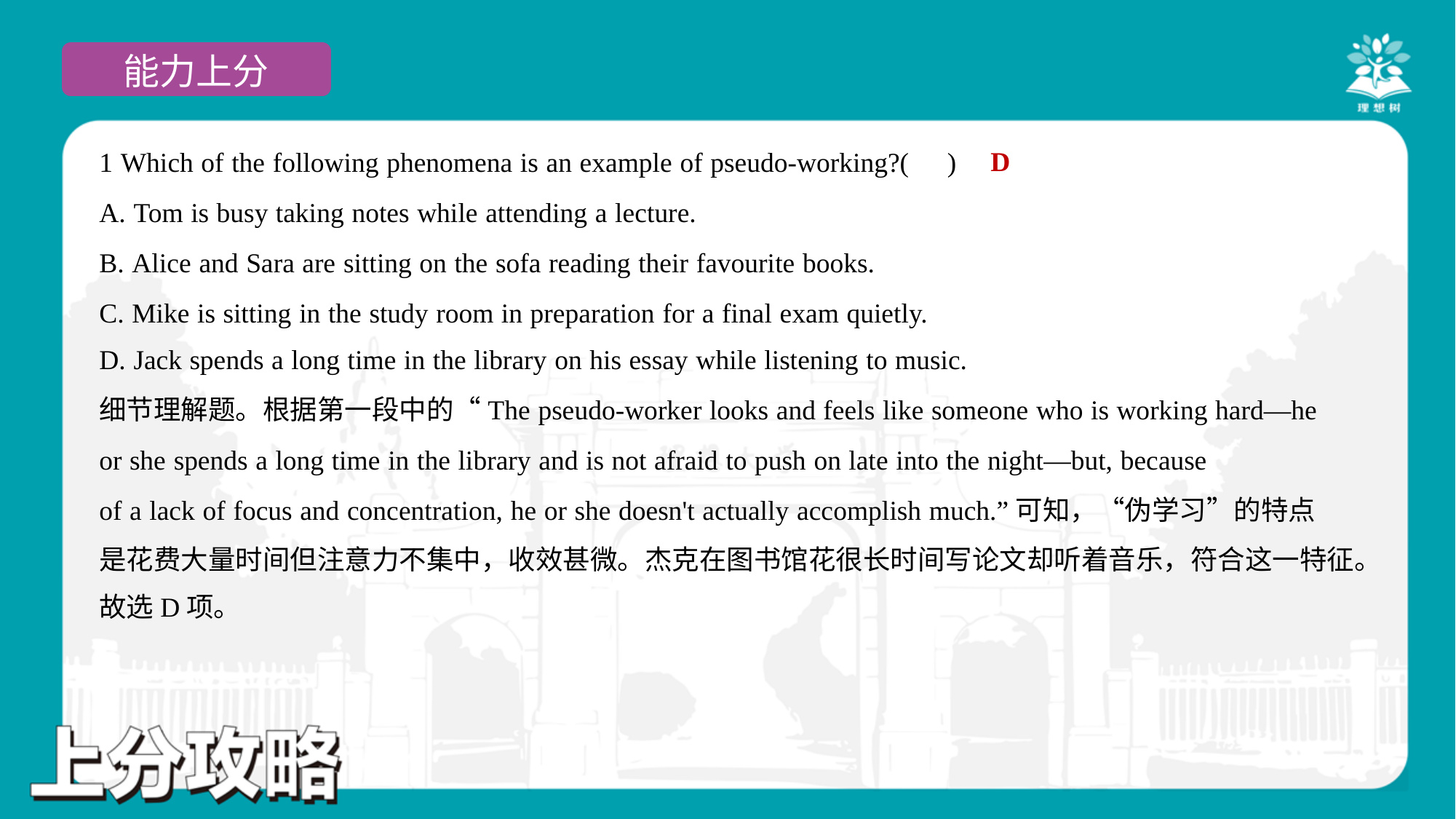

D
1 Which of the following phenomena is an example of pseudo-working?(     )
A. Tom is busy taking notes while attending a lecture.
B. Alice and Sara are sitting on the sofa reading their favourite books.
C. Mike is sitting in the study room in preparation for a final exam quietly.
D. Jack spends a long time in the library on his essay while listening to music.
细节理解题。根据第一段中的“The pseudo-worker looks and feels like someone who is working hard—he
or she spends a long time in the library and is not afraid to push on late into the night—but, because
of a lack of focus and concentration, he or she doesn't actually accomplish much.”可知，“伪学习”的特点
是花费大量时间但注意力不集中，收效甚微。杰克在图书馆花很长时间写论文却听着音乐，符合这一特征。
故选D项。